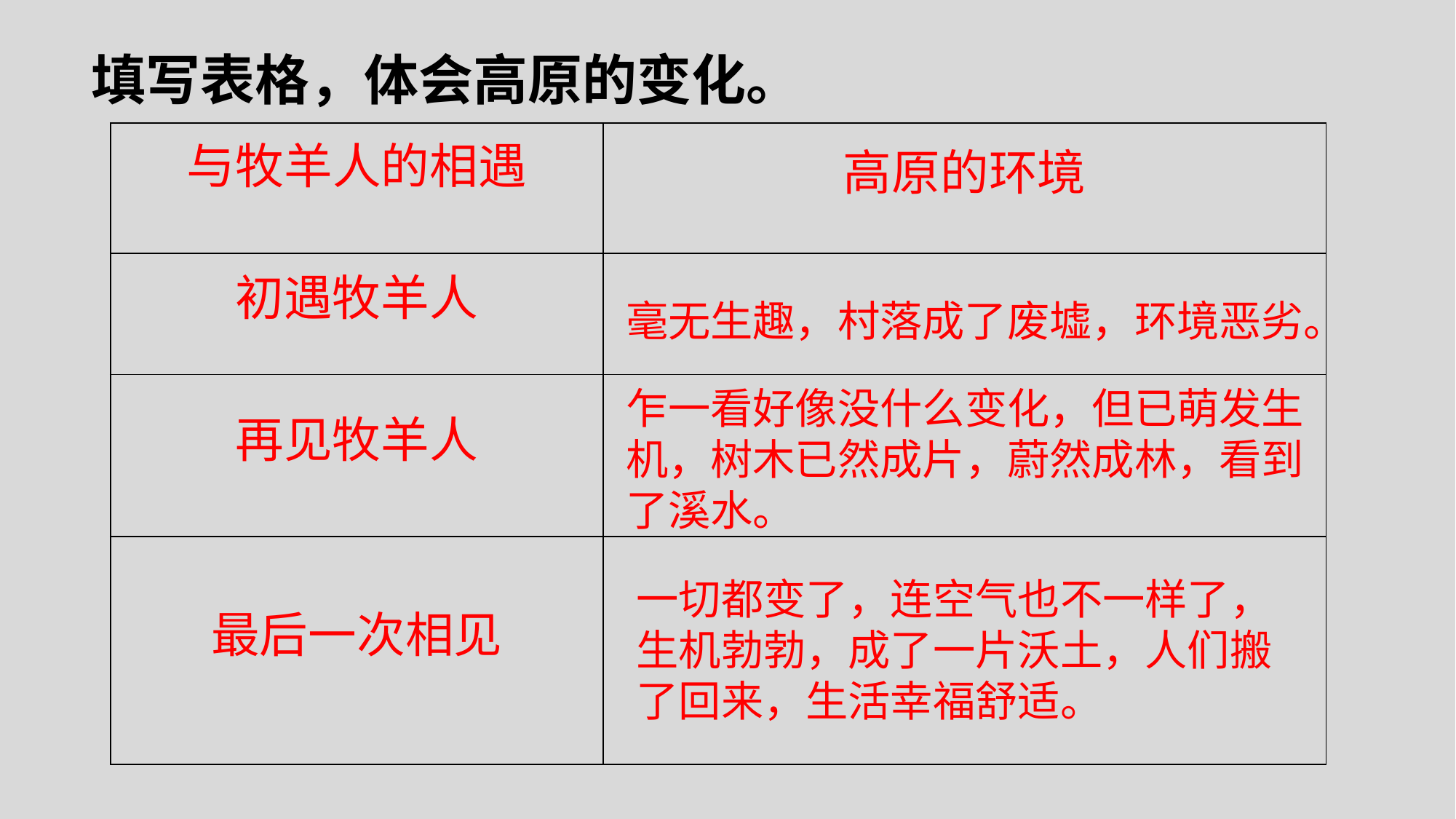

填写表格，体会高原的变化。
| 与牧羊人的相遇 | 高原的环境 |
| --- | --- |
| 初遇牧羊人 |  |
| 再见牧羊人 |  |
| 最后一次相见 |  |
毫无生趣，村落成了废墟，环境恶劣。

乍一看好像没什么变化，但已萌发生机，树木已然成片，蔚然成林，看到了溪水。
一切都变了，连空气也不一样了，生机勃勃，成了一片沃土，人们搬了回来，生活幸福舒适。